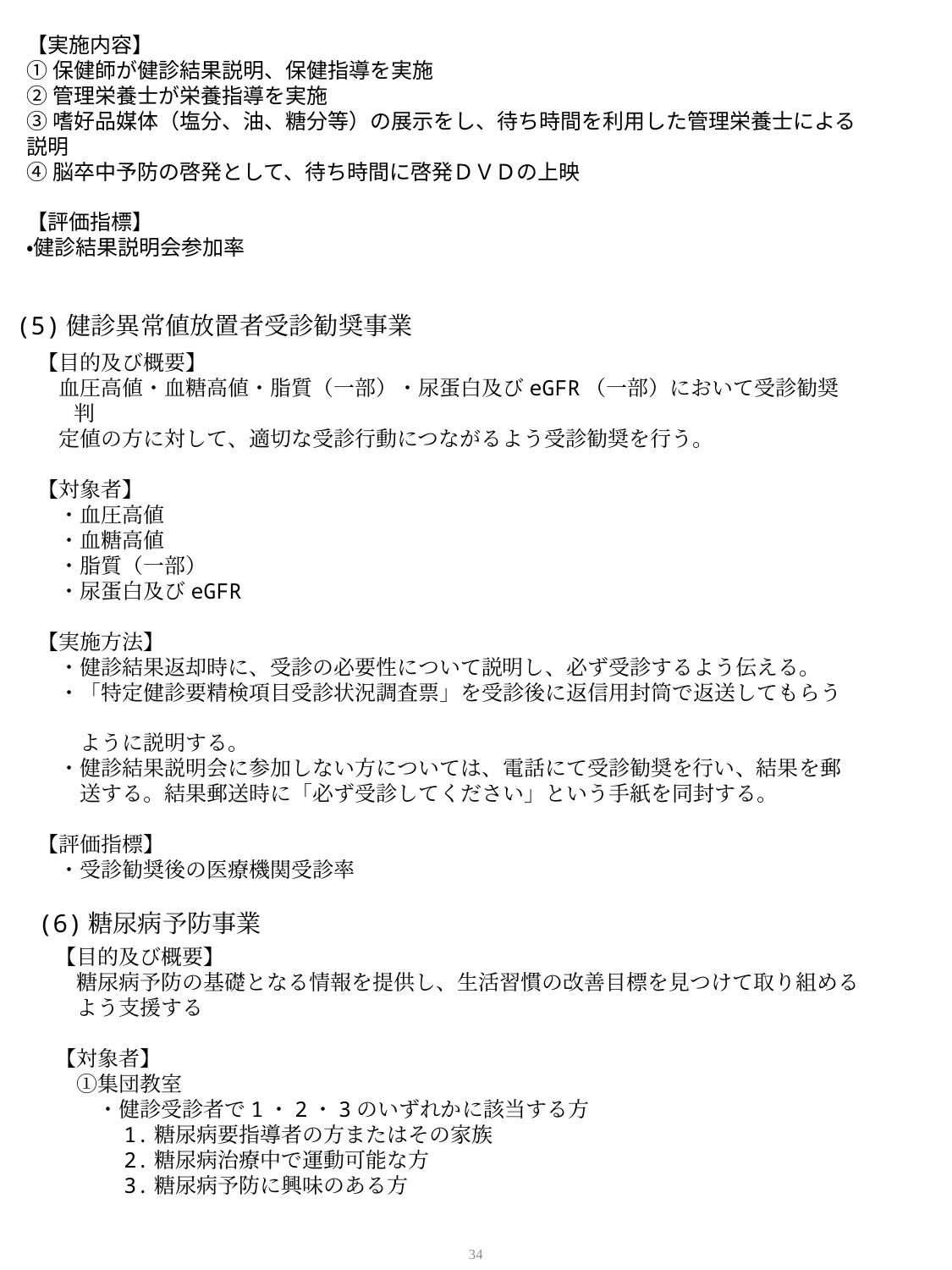

【実施内容】
①保健師が健診結果説明、保健指導を実施
②管理栄養士が栄養指導を実施
③嗜好品媒体（塩分、油、糖分等）の展示をし、待ち時間を利用した管理栄養士による説明
④脳卒中予防の啓発として、待ち時間に啓発ＤＶＤの上映

【評価指標】
・健診結果説明会参加率

(5)健診異常値放置者受診勧奨事業
【目的及び概要】
　血圧高値・血糖高値・脂質（一部）・尿蛋白及びeGFR（一部）において受診勧奨判
　定値の方に対して、適切な受診行動につながるよう受診勧奨を行う。

【対象者】
　・血圧高値
　・血糖高値
　・脂質（一部）
　・尿蛋白及びeGFR

【実施方法】
　・健診結果返却時に、受診の必要性について説明し、必ず受診するよう伝える。
　・「特定健診要精検項目受診状況調査票」を受診後に返信用封筒で返送してもらう
　　ように説明する。
　・健診結果説明会に参加しない方については、電話にて受診勧奨を行い、結果を郵
　　送する。結果郵送時に「必ず受診してください」という手紙を同封する。

【評価指標】
　・受診勧奨後の医療機関受診率
(6)糖尿病予防事業
【目的及び概要】
　糖尿病予防の基礎となる情報を提供し、生活習慣の改善目標を見つけて取り組める
　よう支援する

【対象者】
　①集団教室
　　・健診受診者で1・2・3のいずれかに該当する方
　　　1.糖尿病要指導者の方またはその家族
　　　2.糖尿病治療中で運動可能な方
　　　3.糖尿病予防に興味のある方

34